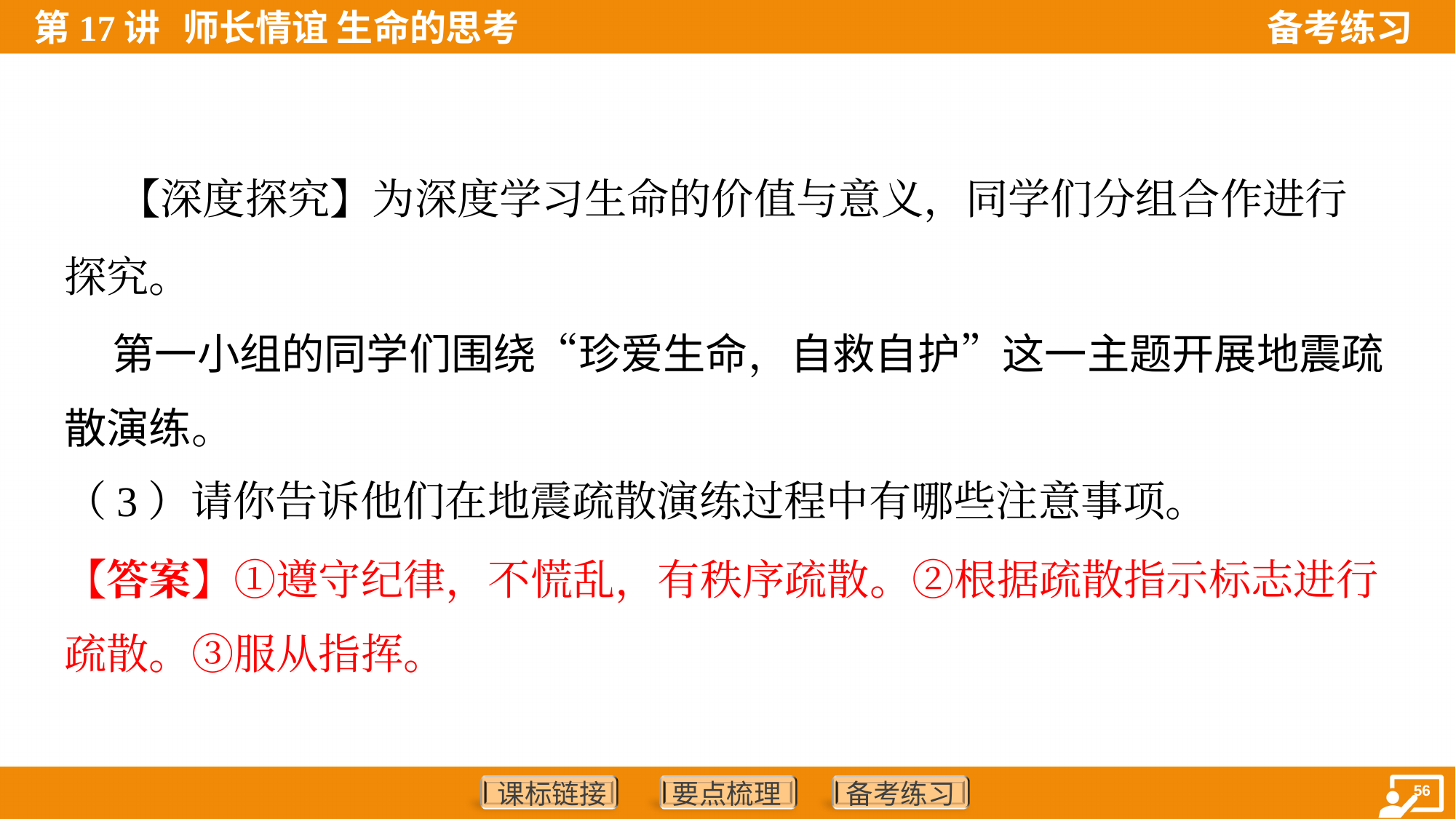

【深度探究】为深度学习生命的价值与意义，同学们分组合作进行
探究。
    第一小组的同学们围绕“珍爱生命，自救自护”这一主题开展地震疏
散演练。
（3）请你告诉他们在地震疏散演练过程中有哪些注意事项。
【答案】①遵守纪律，不慌乱，有秩序疏散。②根据疏散指示标志进行
疏散。③服从指挥。